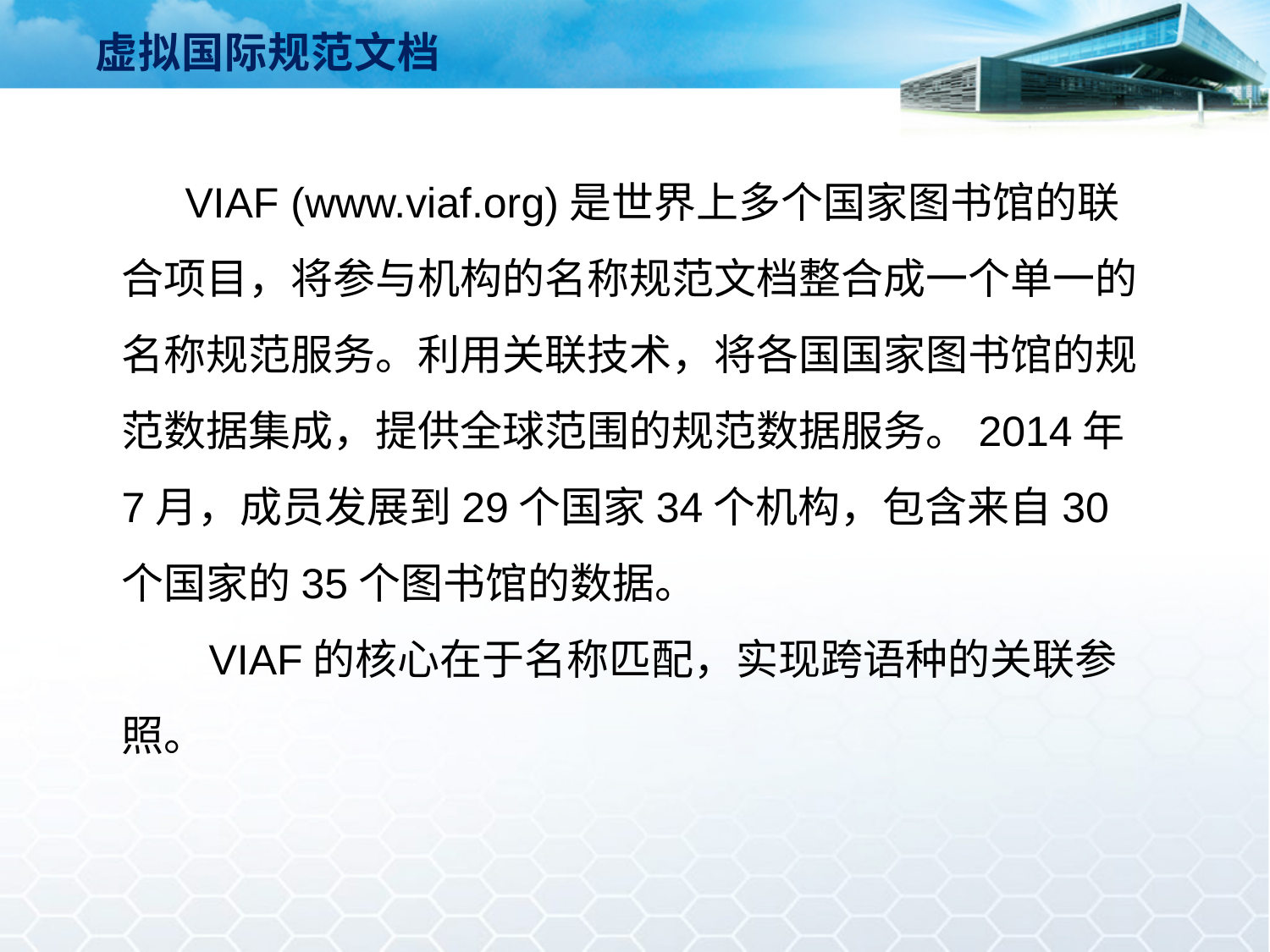

虚拟国际规范文档
VIAF (www.viaf.org)是世界上多个国家图书馆的联合项目，将参与机构的名称规范文档整合成一个单一的名称规范服务。利用关联技术，将各国国家图书馆的规范数据集成，提供全球范围的规范数据服务。2014年7月，成员发展到29个国家34个机构，包含来自30个国家的35个图书馆的数据。
  VIAF的核心在于名称匹配，实现跨语种的关联参照。